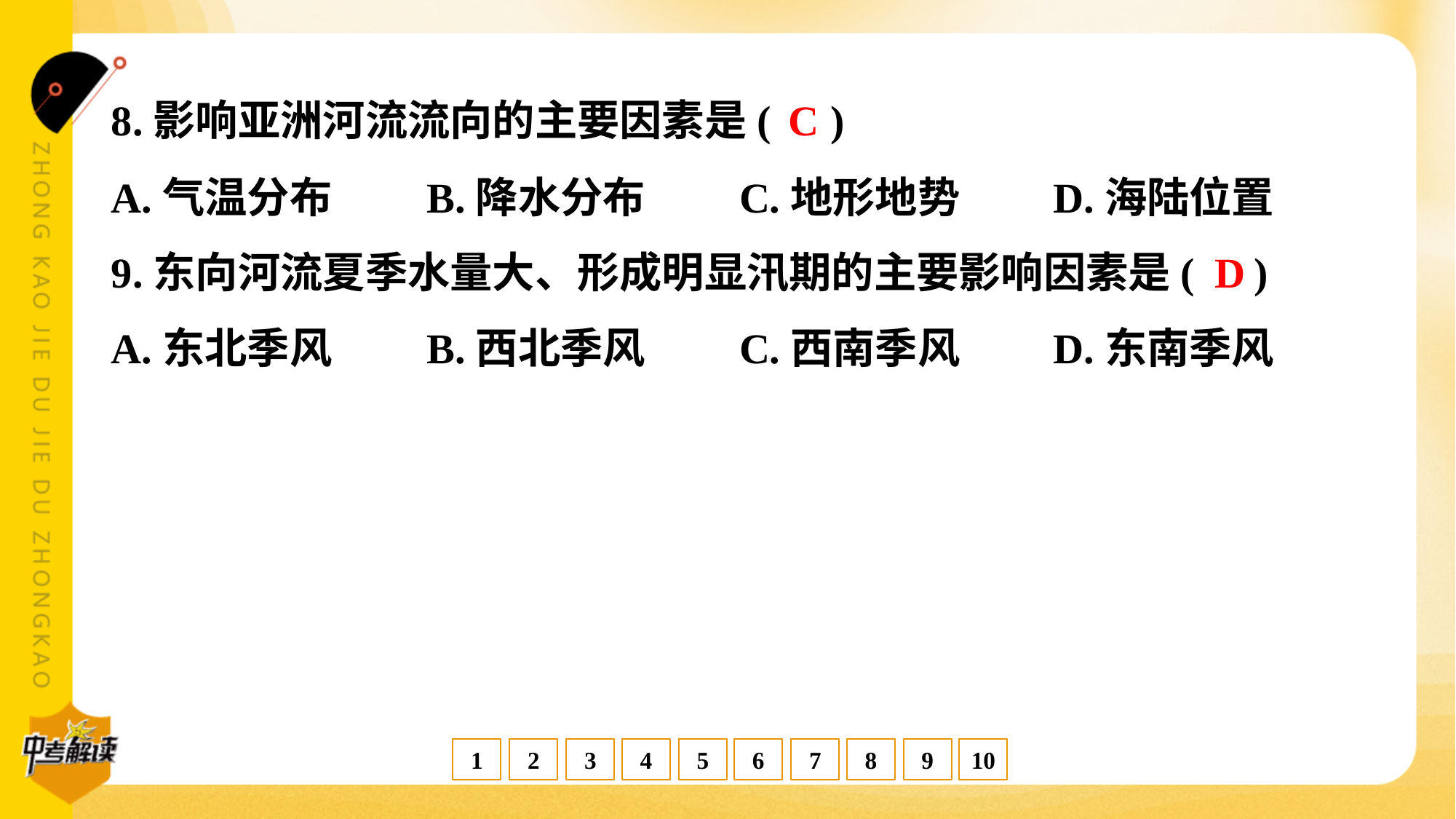

C
8.影响亚洲河流流向的主要因素是(     )
A.气温分布	B.降水分布	C.地形地势	D.海陆位置
D
9.东向河流夏季水量大、形成明显汛期的主要影响因素是(     )
A.东北季风	B.西北季风	C.西南季风	D.东南季风